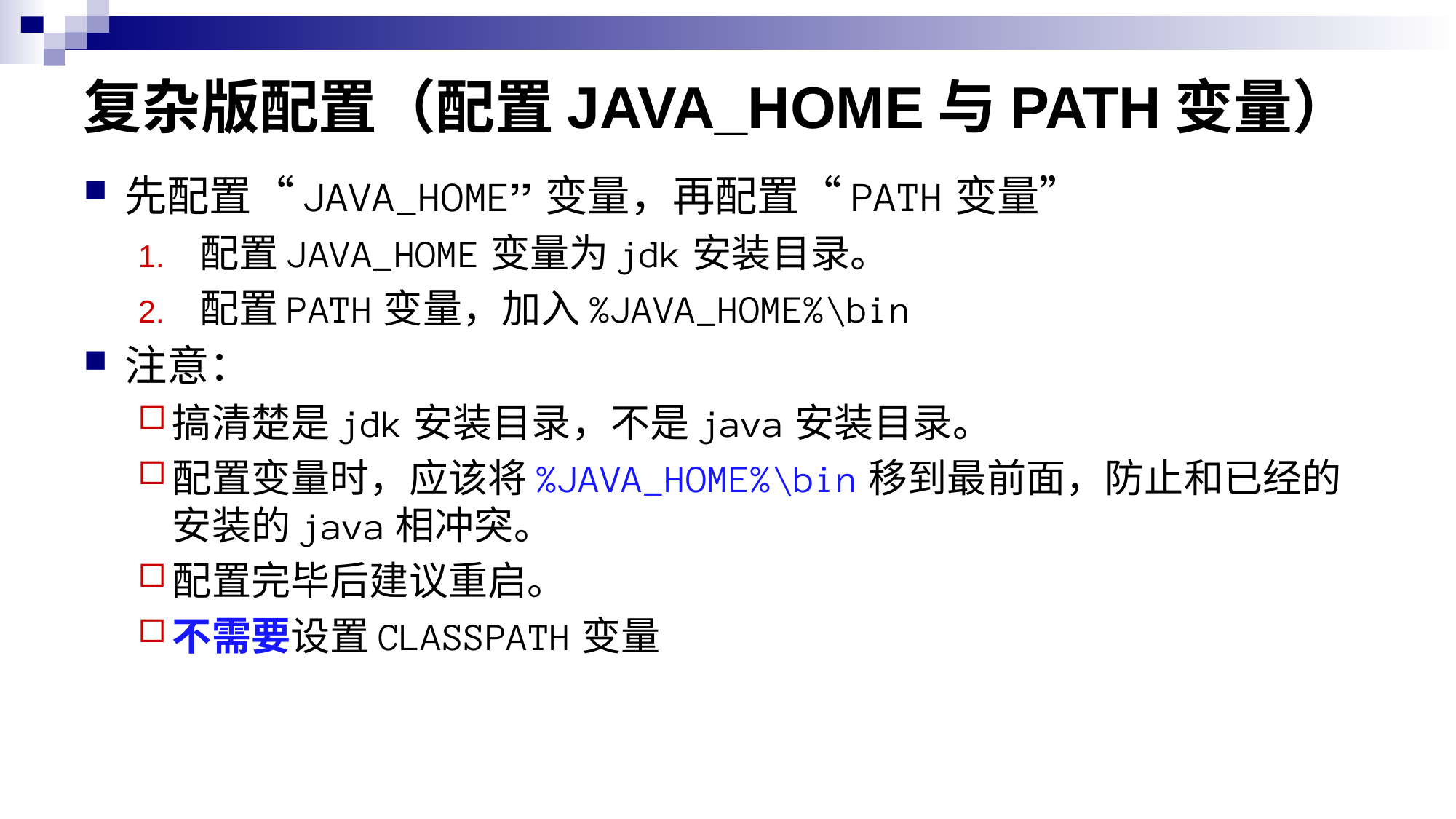

# 复杂版配置（配置JAVA_HOME与PATH变量）
先配置“JAVA_HOME”变量，再配置“PATH变量”
配置JAVA_HOME变量为jdk安装目录。
配置PATH变量，加入%JAVA_HOME%\bin
注意：
搞清楚是jdk安装目录，不是java安装目录。
配置变量时，应该将%JAVA_HOME%\bin移到最前面，防止和已经的安装的java相冲突。
配置完毕后建议重启。
不需要设置CLASSPATH变量